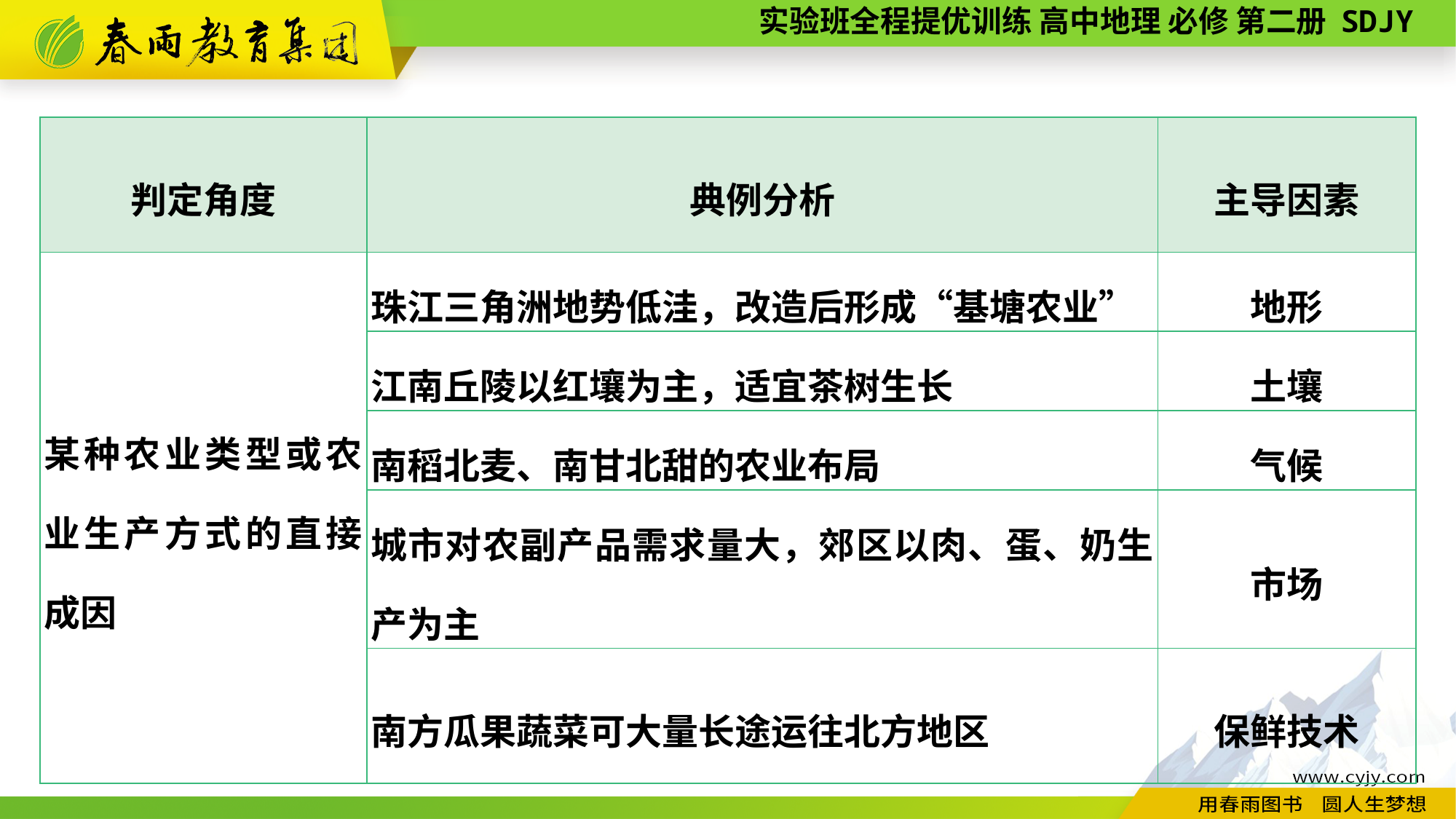

| 判定角度 | 典例分析 | 主导因素 |
| --- | --- | --- |
| 某种农业类型或农业生产方式的直接成因 | 珠江三角洲地势低洼，改造后形成“基塘农业” | 地形 |
|  | 江南丘陵以红壤为主，适宜茶树生长 | 土壤 |
|  | 南稻北麦、南甘北甜的农业布局 | 气候 |
|  | 城市对农副产品需求量大，郊区以肉、蛋、奶生产为主 | 市场 |
|  | 南方瓜果蔬菜可大量长途运往北方地区 | 保鲜技术 |